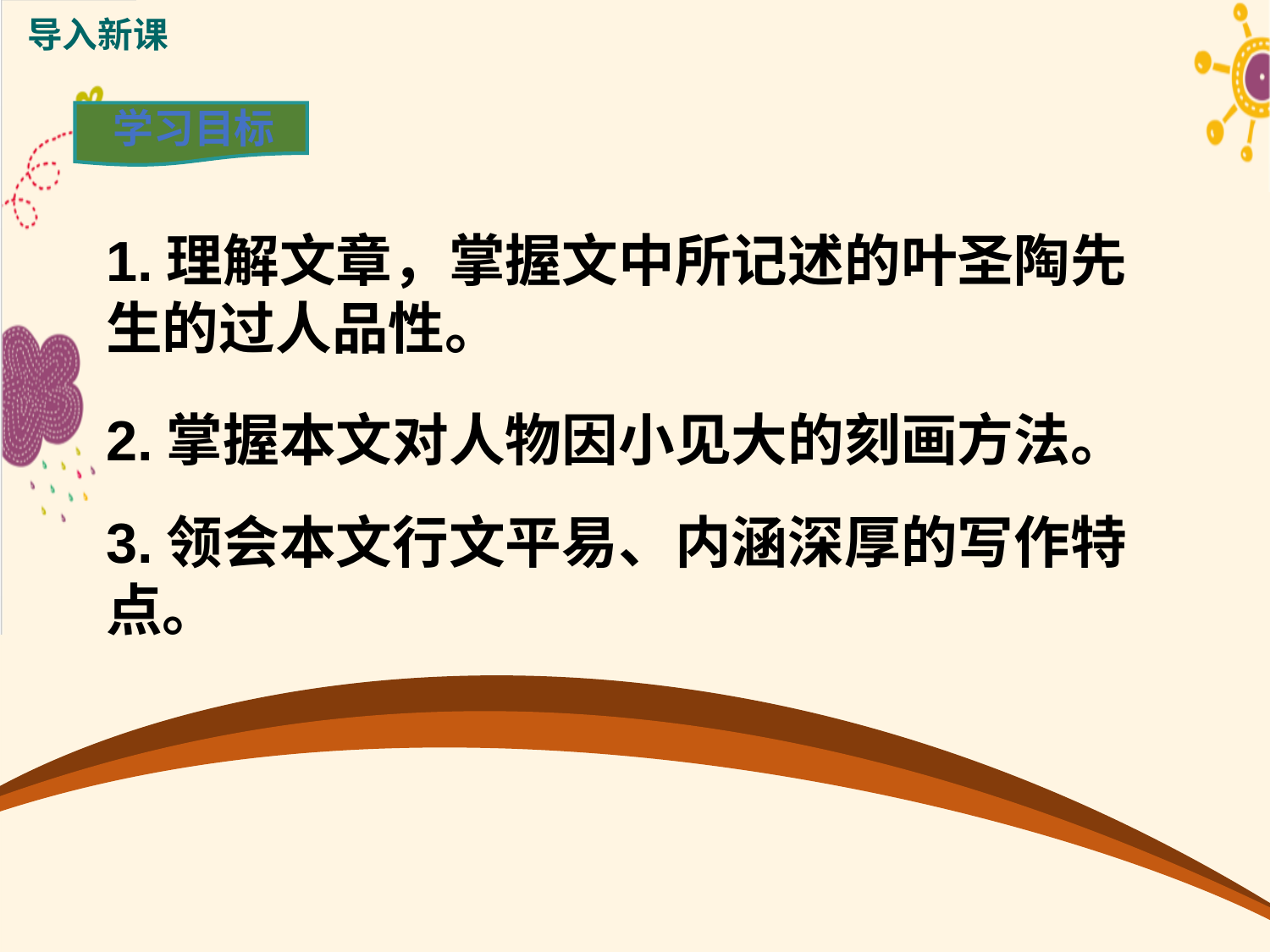

导入新课
学习目标

1.理解文章，掌握文中所记述的叶圣陶先生的过人品性。
2.掌握本文对人物因小见大的刻画方法。
3.领会本文行文平易、内涵深厚的写作特点。